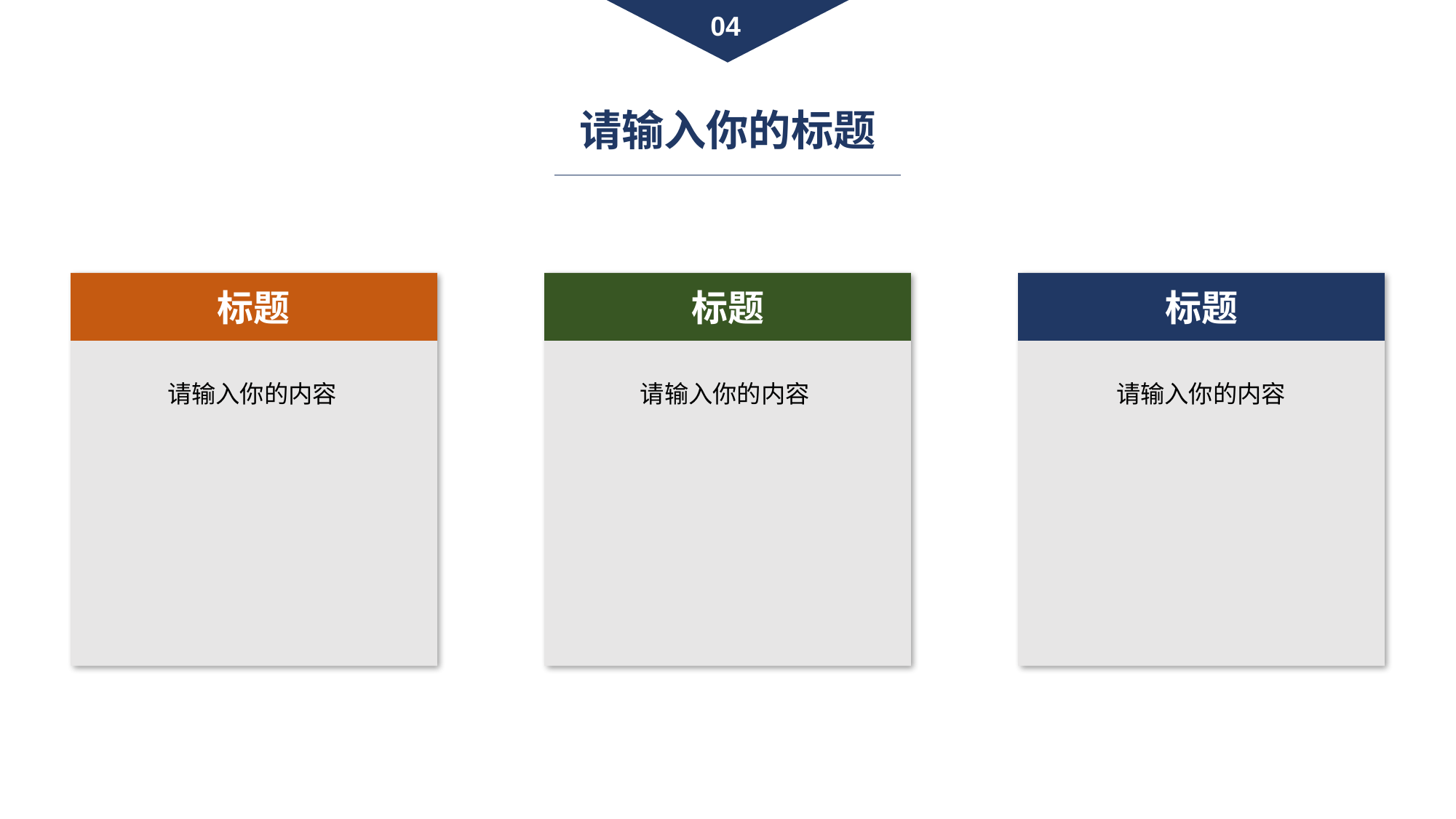

04
请输入你的标题

标题
标题
标题
请输入你的内容
请输入你的内容
请输入你的内容